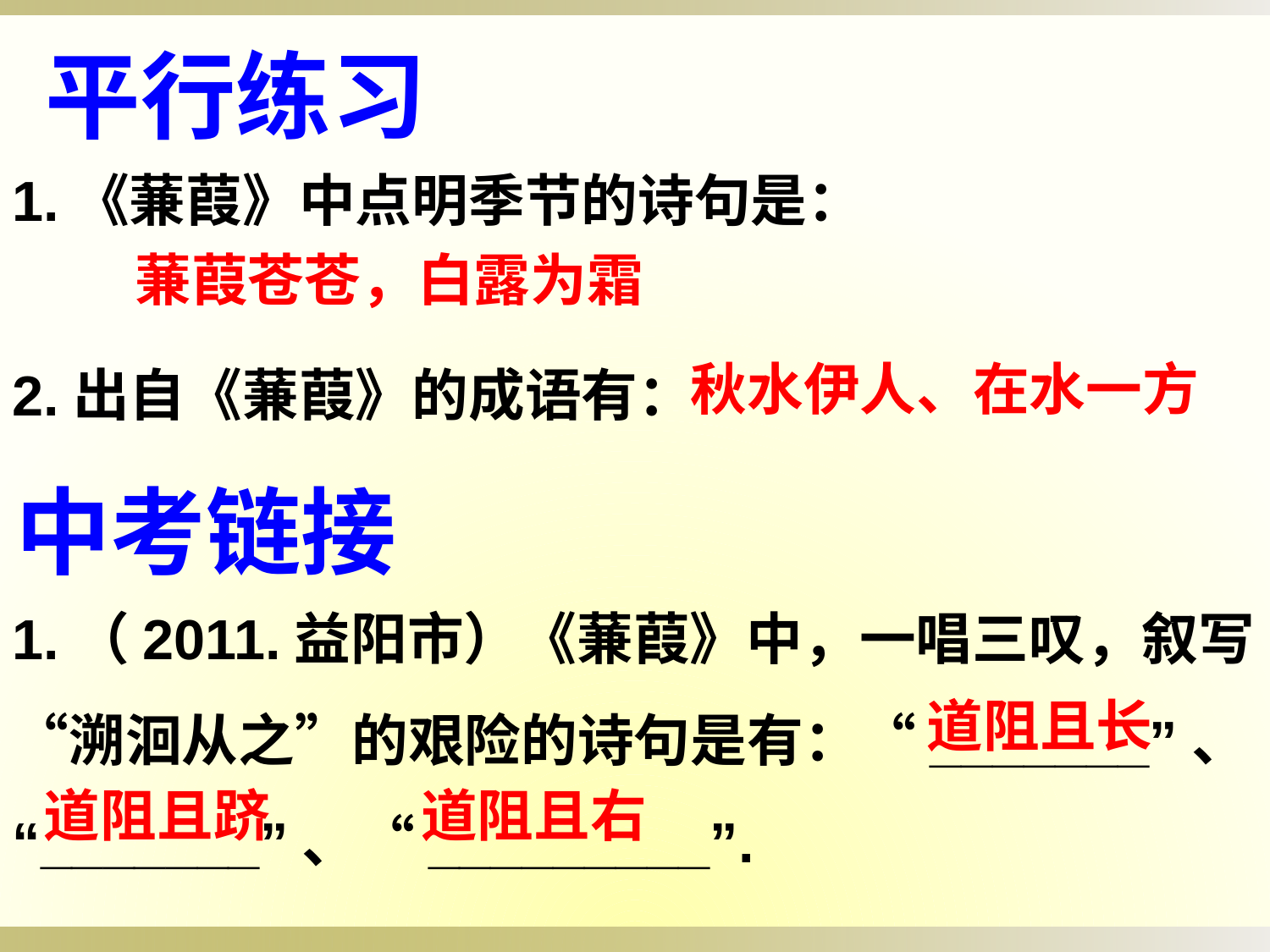

平行练习
1.《蒹葭》中点明季节的诗句是：

2.出自《蒹葭》的成语有：
蒹葭苍苍，白露为霜
秋水伊人、在水一方
中考链接
1.（2011.益阳市）《蒹葭》中，一唱三叹，叙写“溯洄从之”的艰险的诗句是有：“_______”、
“_______”、“_________”.

道阻且长
道阻且跻
道阻且右